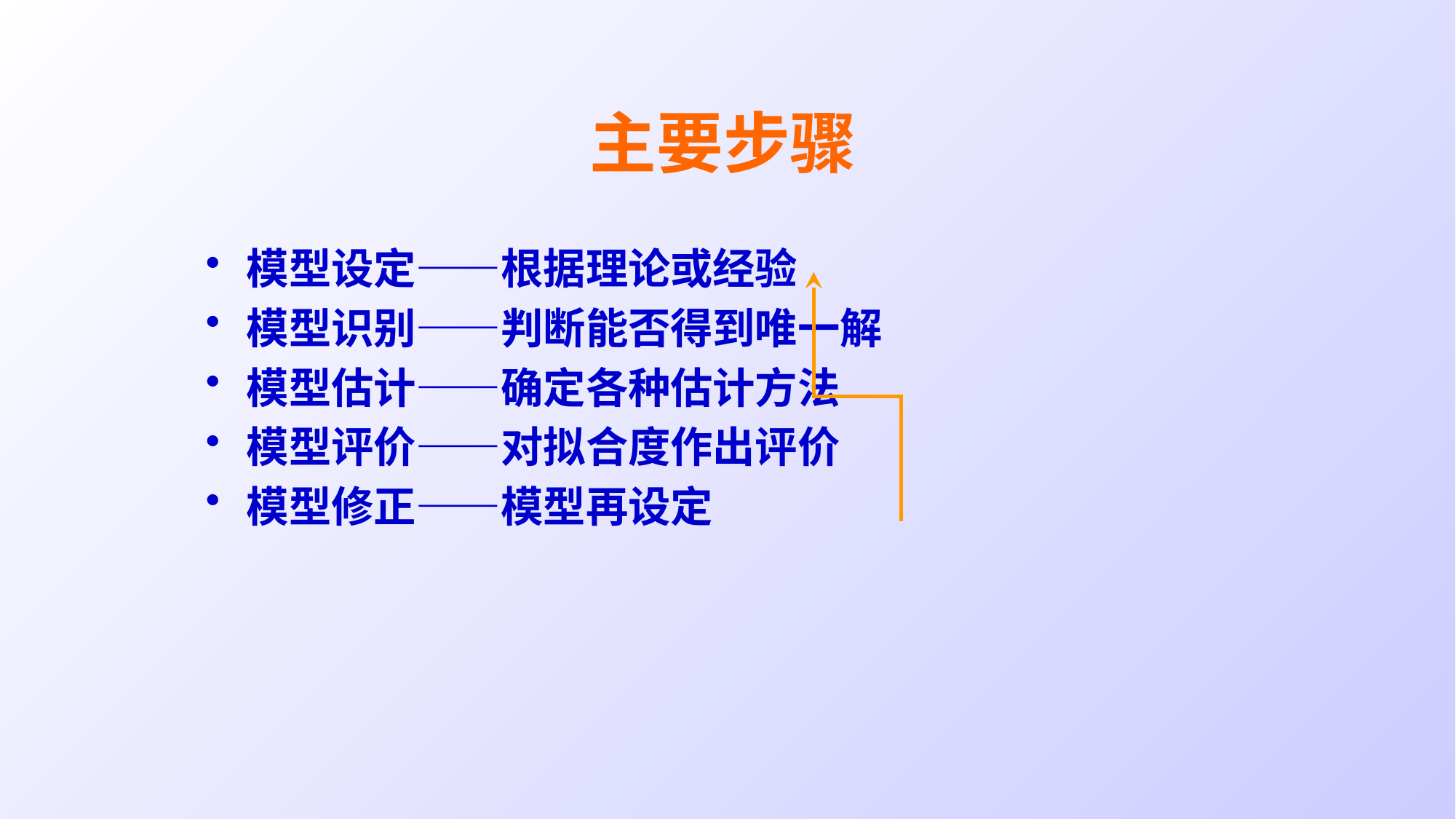

# 主要步骤
模型设定——根据理论或经验
模型识别——判断能否得到唯一解
模型估计——确定各种估计方法
模型评价——对拟合度作出评价
模型修正——模型再设定